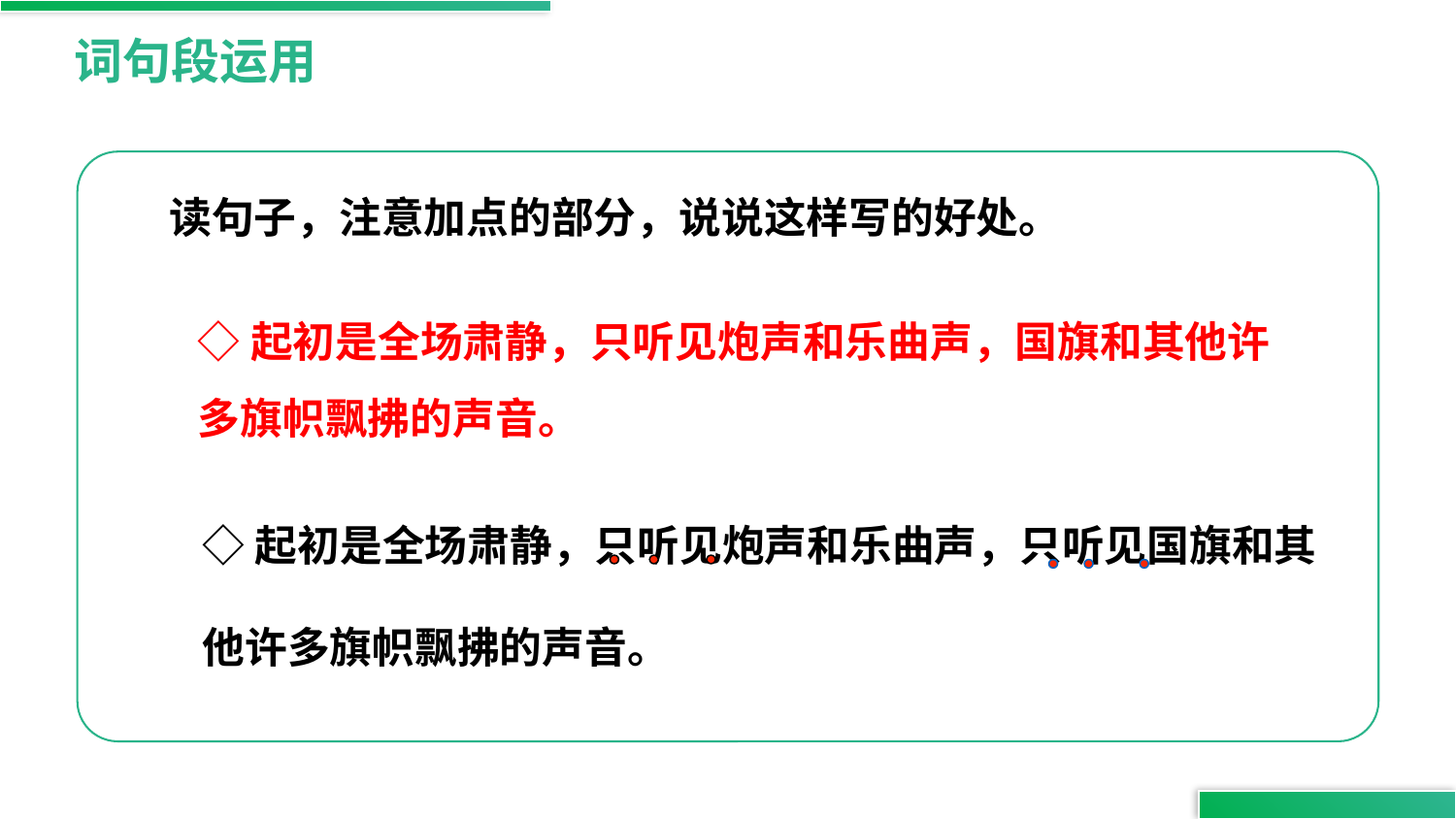

词句段运用
读句子，注意加点的部分，说说这样写的好处。
◇起初是全场肃静，只听见炮声和乐曲声，国旗和其他许多旗帜飘拂的声音。
◇起初是全场肃静，只听见炮声和乐曲声，只听见国旗和其他许多旗帜飘拂的声音。